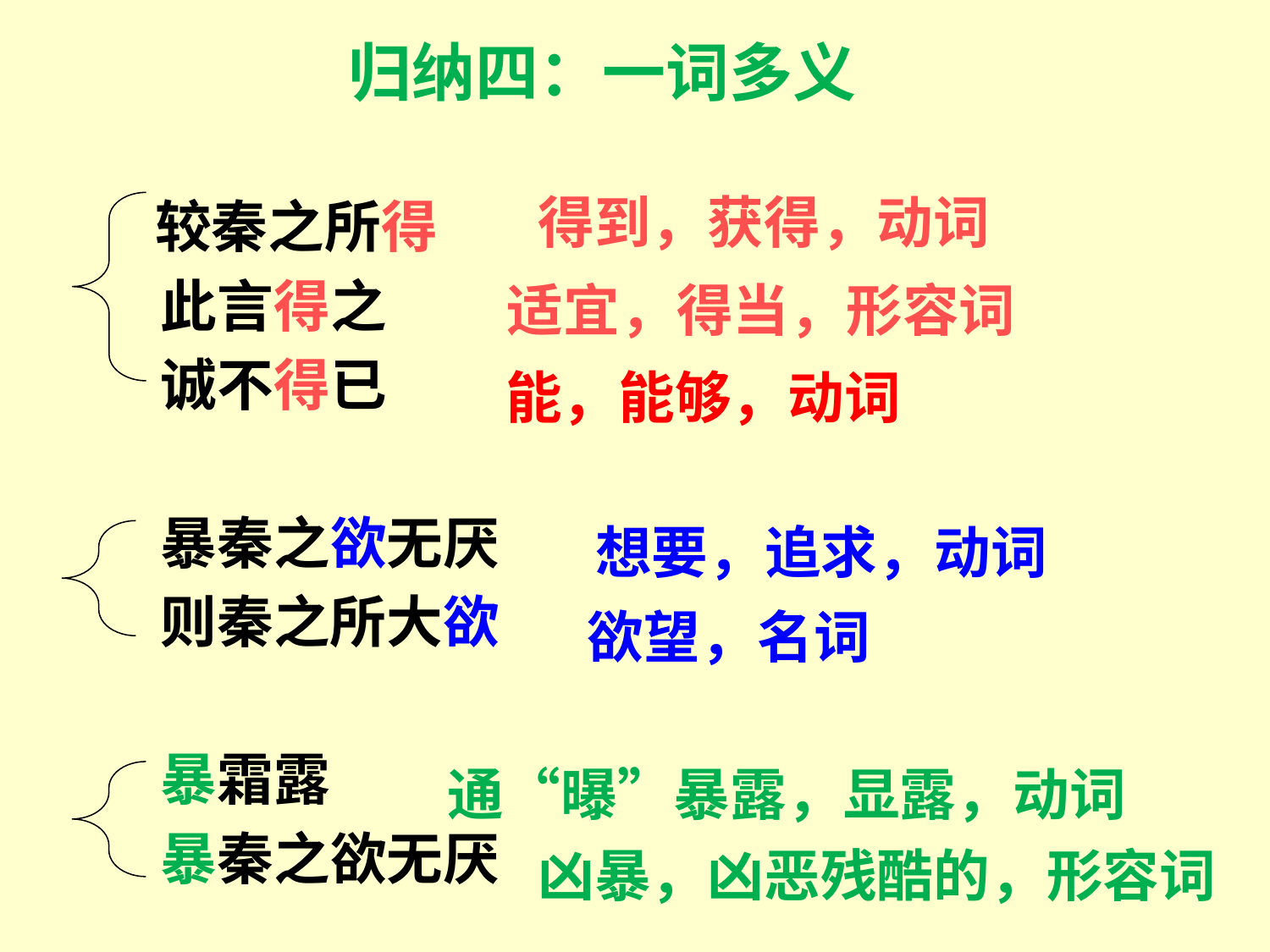

归纳四：一词多义
得到，获得，动词
  较秦之所得
  此言得之
  诚不得已

  暴秦之欲无厌
  则秦之所大欲

  暴霜露
  暴秦之欲无厌

适宜，得当，形容词
能，能够，动词
想要，追求，动词

欲望，名词

通“曝”暴露，显露，动词

凶暴，凶恶残酷的，形容词